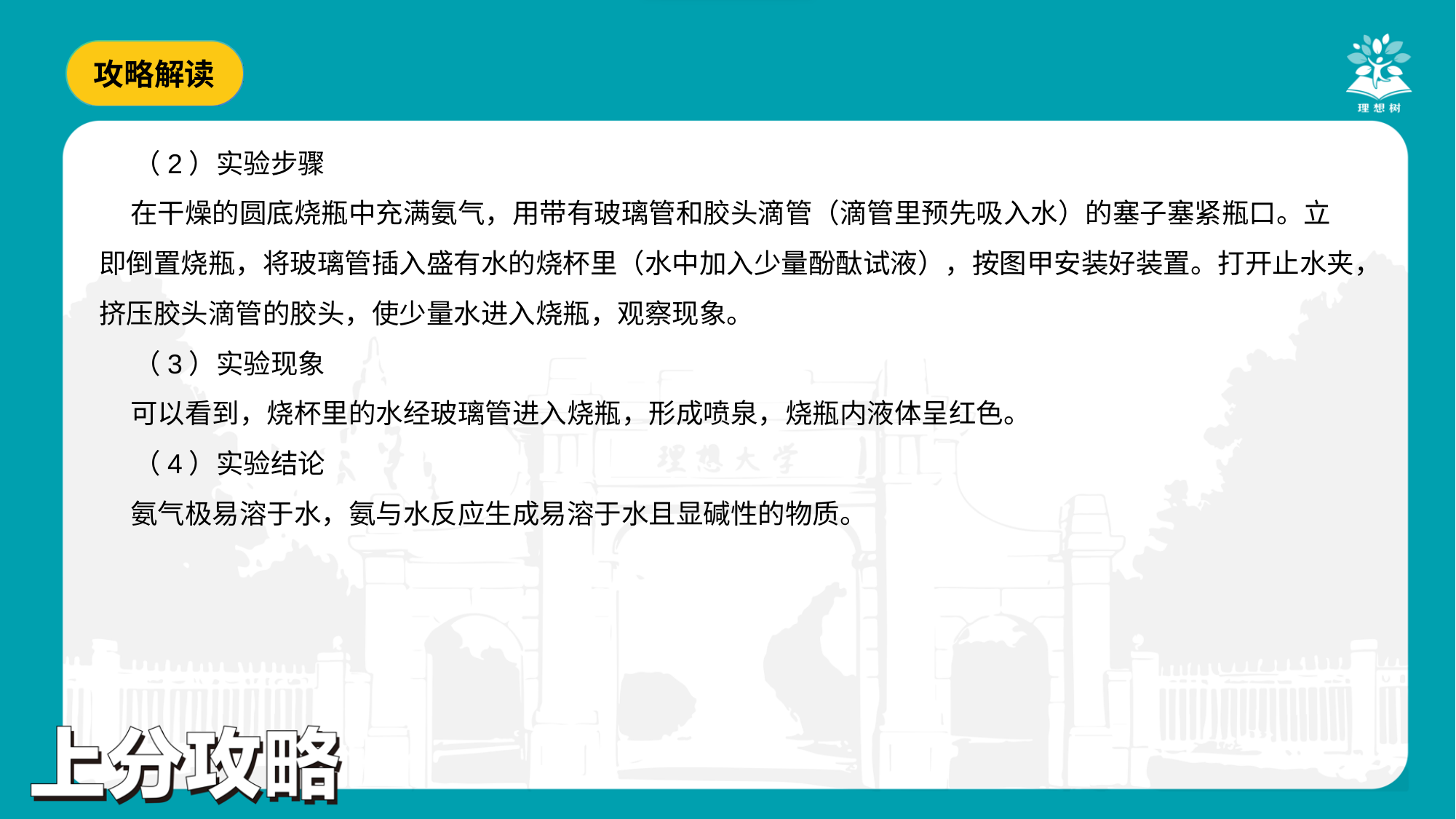

（2）实验步骤
    在干燥的圆底烧瓶中充满氨气，用带有玻璃管和胶头滴管（滴管里预先吸入水）的塞子塞紧瓶口。立
即倒置烧瓶，将玻璃管插入盛有水的烧杯里（水中加入少量酚酞试液），按图甲安装好装置。打开止水夹，
挤压胶头滴管的胶头，使少量水进入烧瓶，观察现象。
    （3）实验现象
    可以看到，烧杯里的水经玻璃管进入烧瓶，形成喷泉，烧瓶内液体呈红色。
    （4）实验结论
    氨气极易溶于水，氨与水反应生成易溶于水且显碱性的物质。